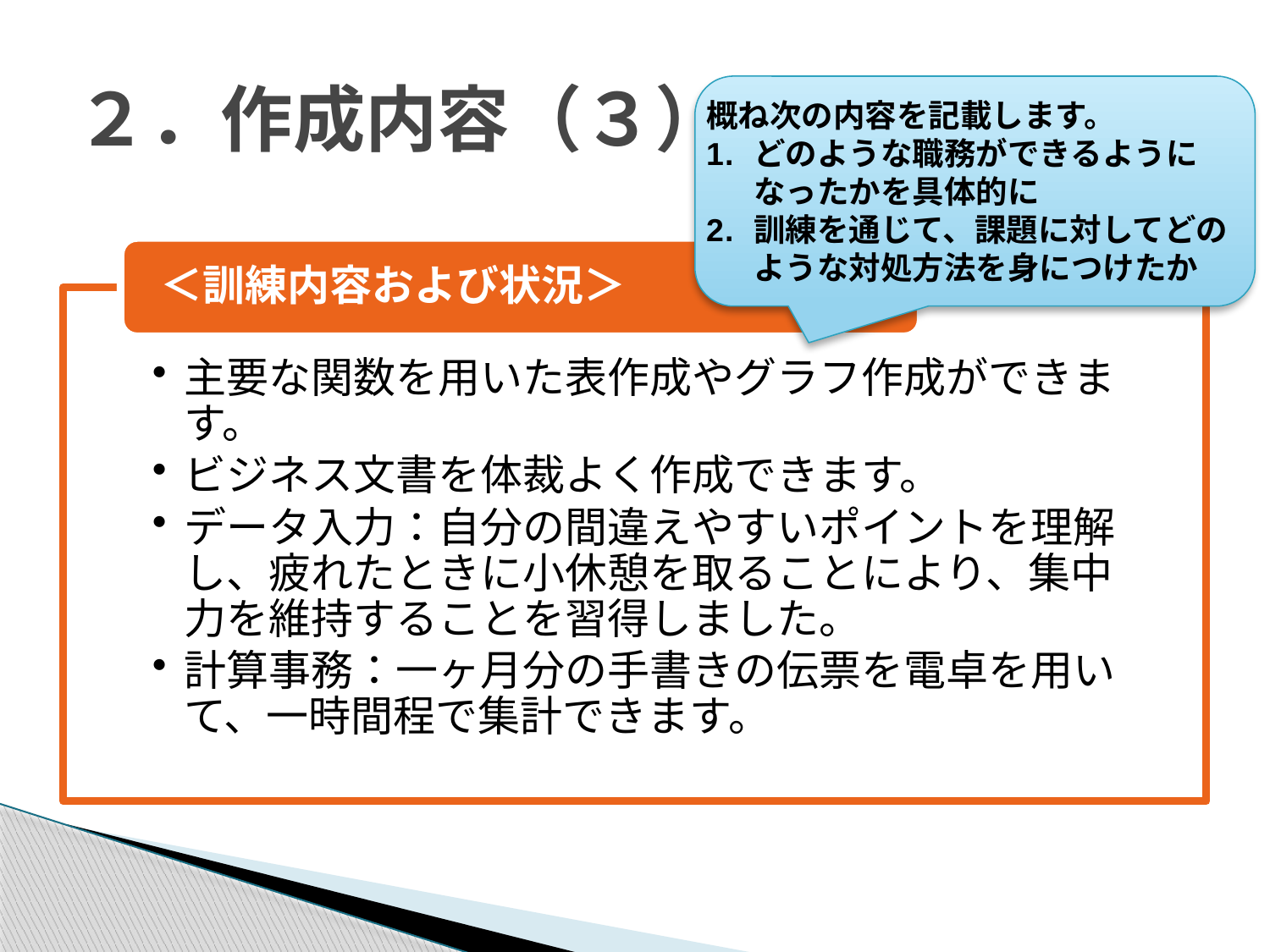

# ２．作成内容（３）
概ね次の内容を記載します。
どのような職務ができるようになったかを具体的に
訓練を通じて、課題に対してどのような対処方法を身につけたか
主要な関数を用いた表作成やグラフ作成ができます。
ビジネス文書を体裁よく作成できます。
データ入力：自分の間違えやすいポイントを理解し、疲れたときに小休憩を取ることにより、集中力を維持することを習得しました。
計算事務：一ヶ月分の手書きの伝票を電卓を用いて、一時間程で集計できます。
＜訓練内容および状況＞